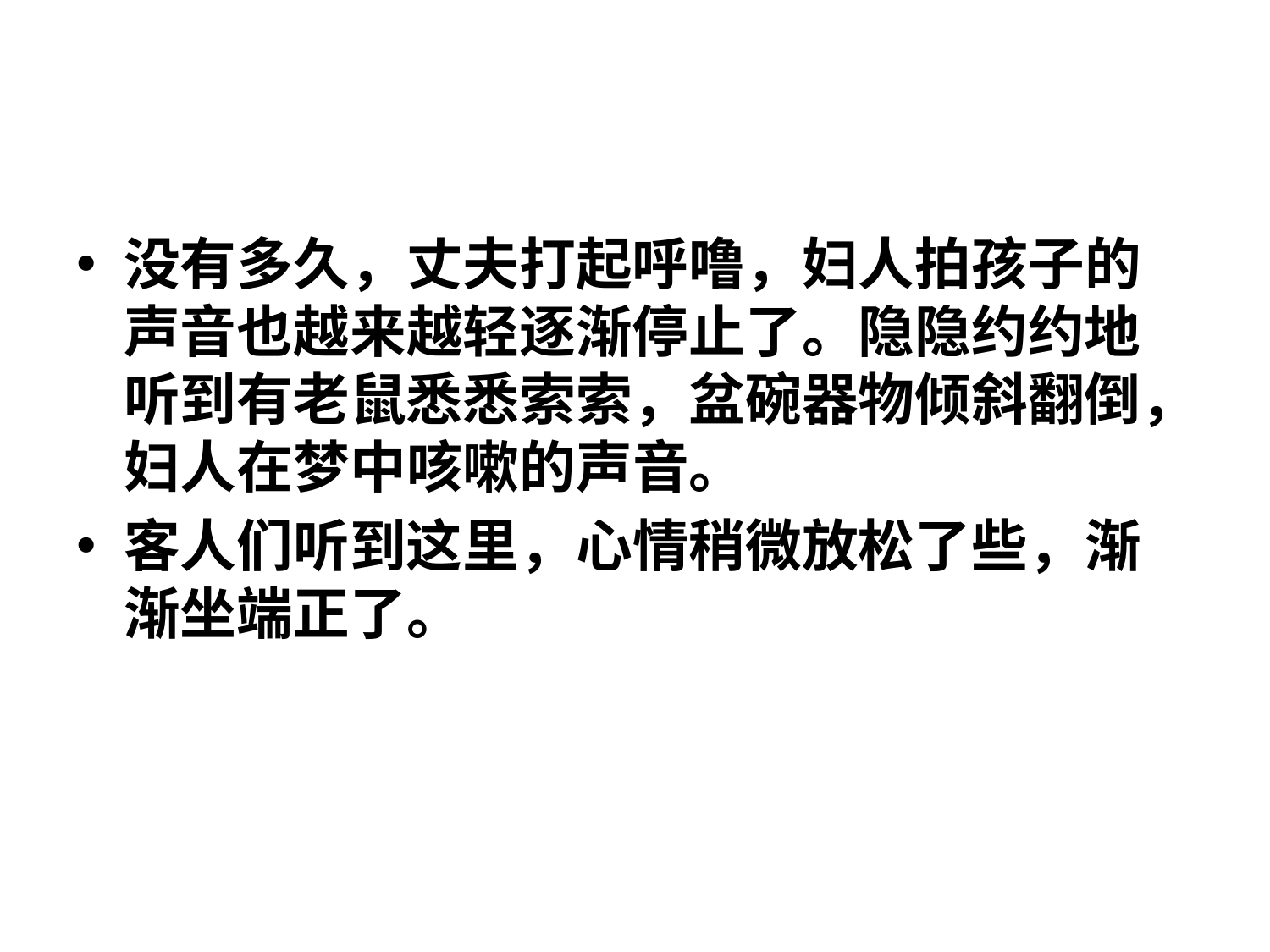

没有多久，丈夫打起呼噜，妇人拍孩子的声音也越来越轻逐渐停止了。隐隐约约地听到有老鼠悉悉索索，盆碗器物倾斜翻倒，妇人在梦中咳嗽的声音。
客人们听到这里，心情稍微放松了些，渐渐坐端正了。